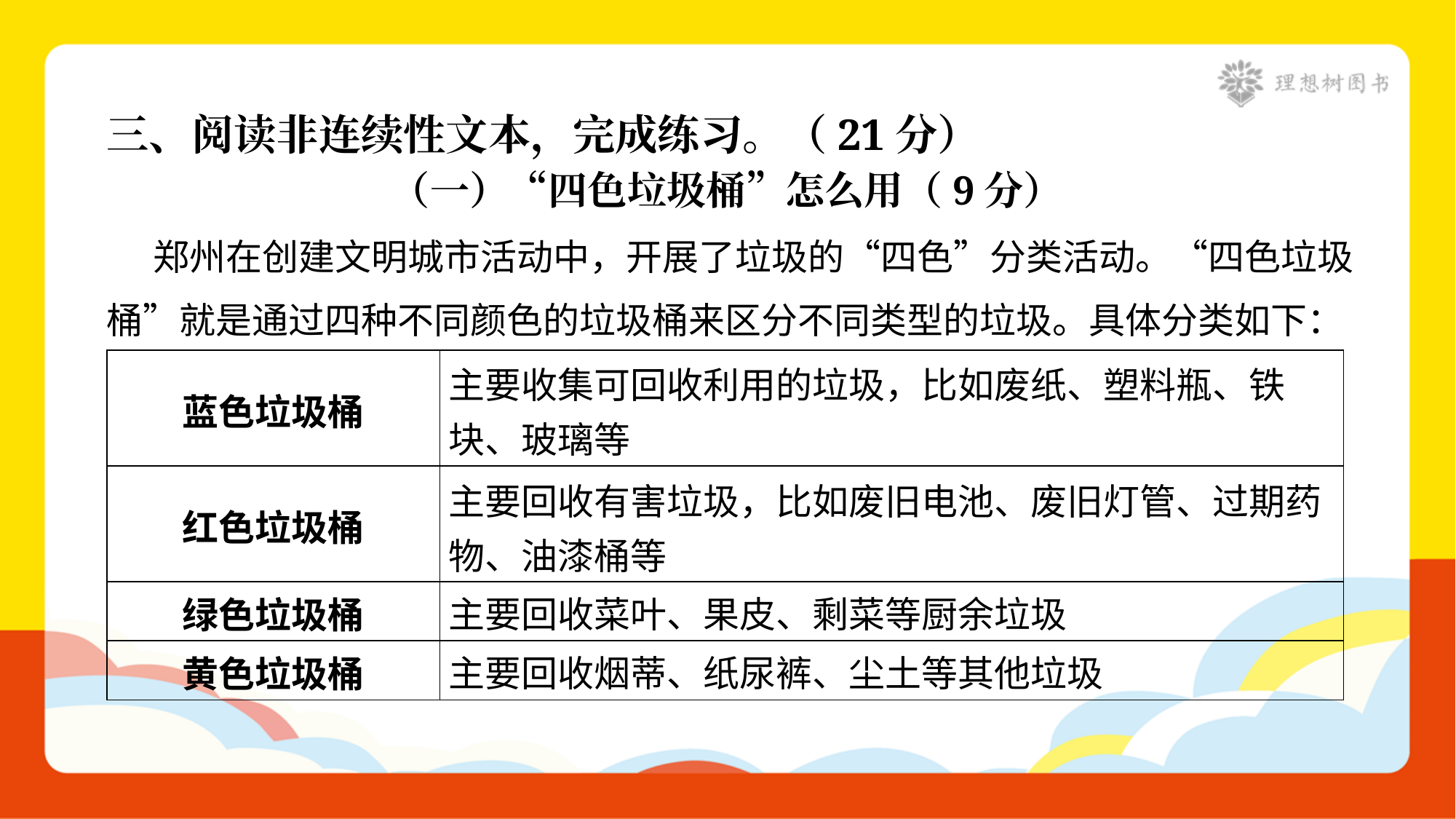

三、阅读非连续性文本，完成练习。（21分）
（一）“四色垃圾桶”怎么用（9分）
    郑州在创建文明城市活动中，开展了垃圾的“四色”分类活动。“四色垃圾
桶”就是通过四种不同颜色的垃圾桶来区分不同类型的垃圾。具体分类如下：
| 蓝色垃圾桶 | 主要收集可回收利用的垃圾，比如废纸、塑料瓶、铁 块、玻璃等 |
| --- | --- |
| 红色垃圾桶 | 主要回收有害垃圾，比如废旧电池、废旧灯管、过期药 物、油漆桶等 |
| 绿色垃圾桶 | 主要回收菜叶、果皮、剩菜等厨余垃圾 |
| 黄色垃圾桶 | 主要回收烟蒂、纸尿裤、尘土等其他垃圾 |